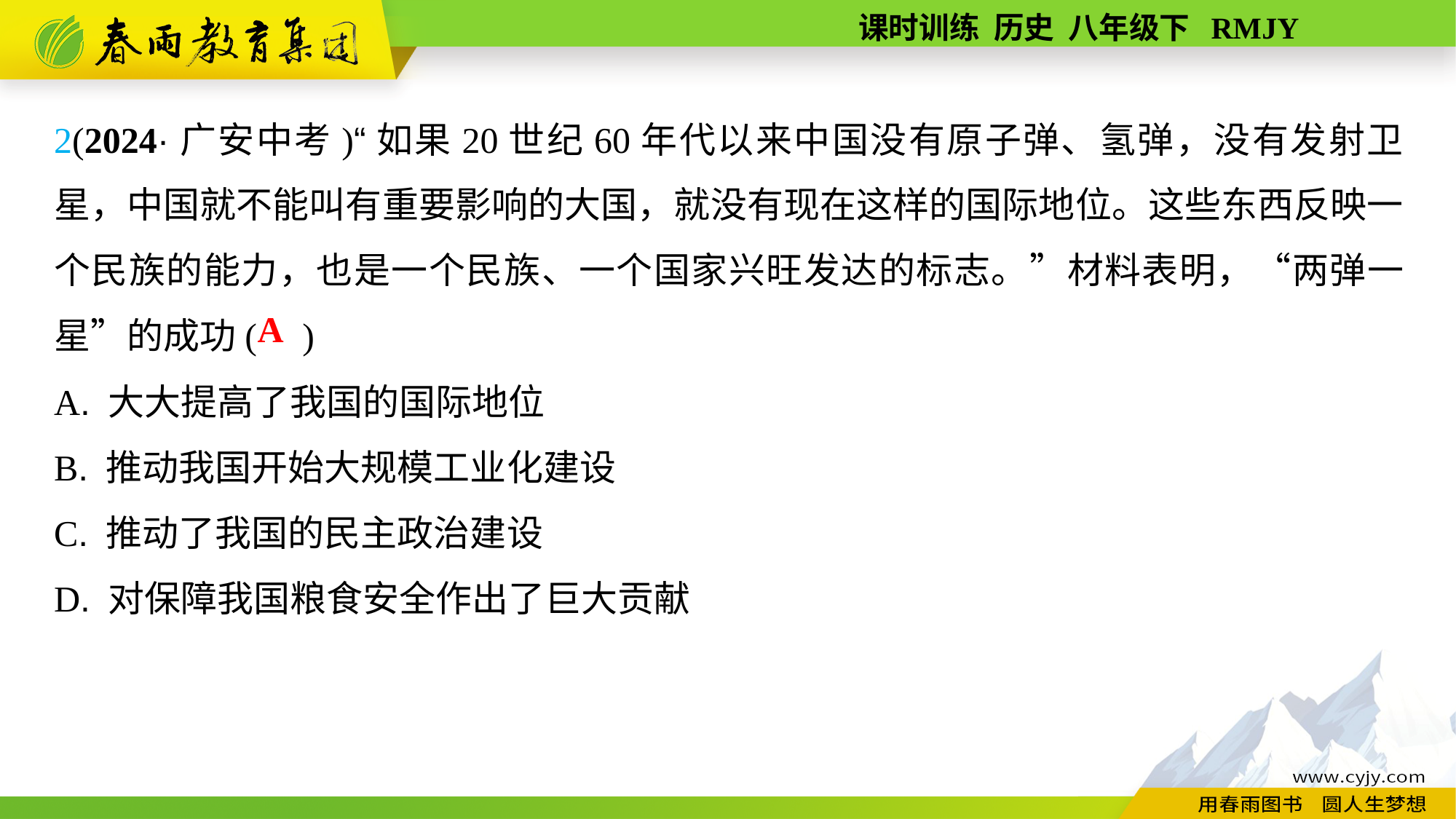

2(2024·广安中考)“如果20世纪60年代以来中国没有原子弹、氢弹，没有发射卫星，中国就不能叫有重要影响的大国，就没有现在这样的国际地位。这些东西反映一个民族的能力，也是一个民族、一个国家兴旺发达的标志。”材料表明，“两弹一星”的成功(     )
A. 大大提高了我国的国际地位
B. 推动我国开始大规模工业化建设
C. 推动了我国的民主政治建设
D. 对保障我国粮食安全作出了巨大贡献
A